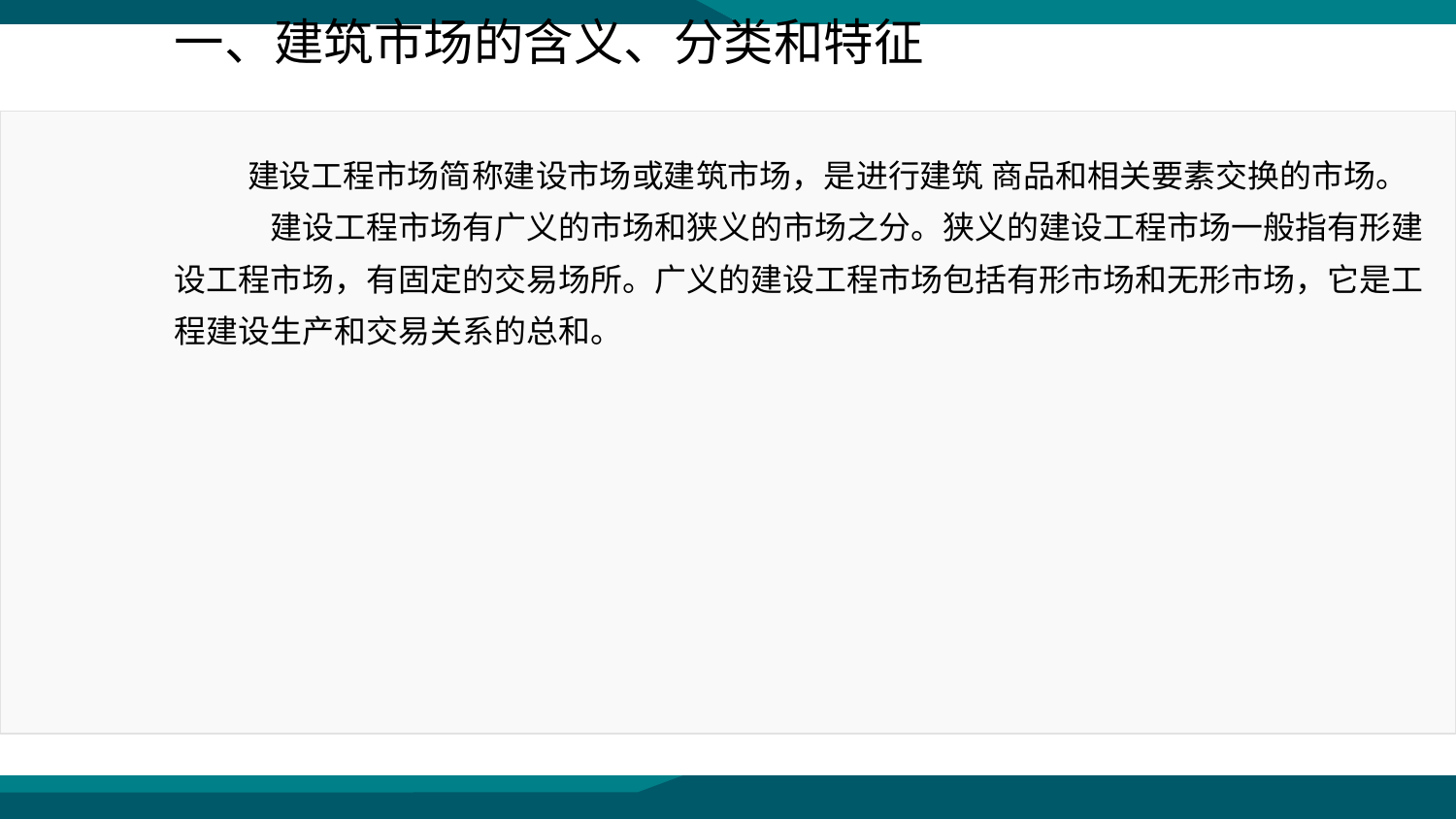

一、建筑市场的含义、分类和特征
         建设工程市场简称建设市场或建筑市场，是进行建筑 商品和相关要素交换的市场。
　　　建设工程市场有广义的市场和狭义的市场之分。狭义的建设工程市场一般指有形建设工程市场，有固定的交易场所。广义的建设工程市场包括有形市场和无形市场，它是工程建设生产和交易关系的总和。